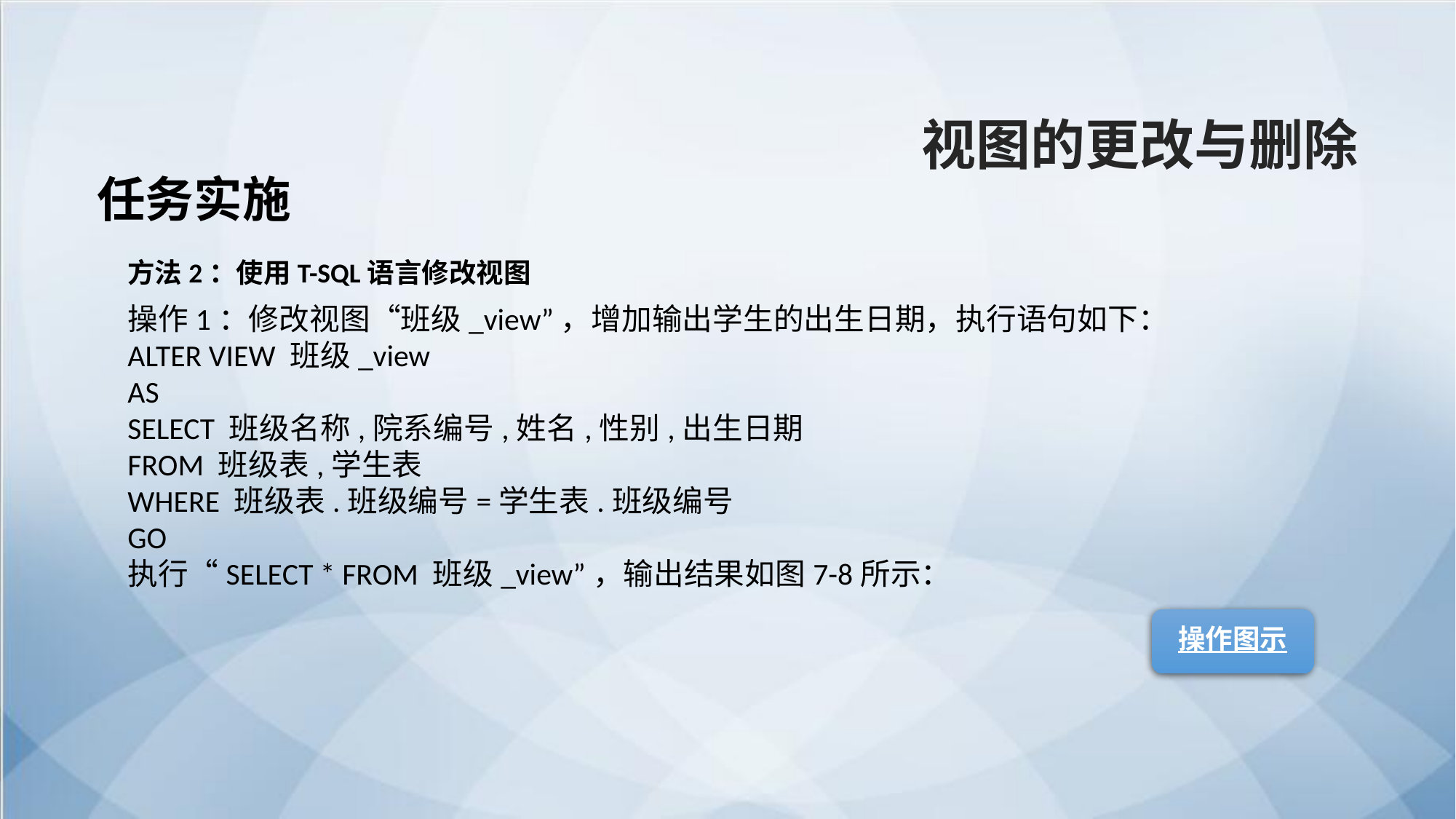

视图的更改与删除
任务实施
方法2：使用T-SQL语言修改视图
操作1：修改视图“班级_view”，增加输出学生的出生日期，执行语句如下：
ALTER VIEW 班级_view
AS
SELECT 班级名称,院系编号,姓名,性别,出生日期
FROM 班级表,学生表
WHERE 班级表.班级编号=学生表.班级编号
GO
执行“SELECT * FROM 班级_view”，输出结果如图7-8所示：
操作图示